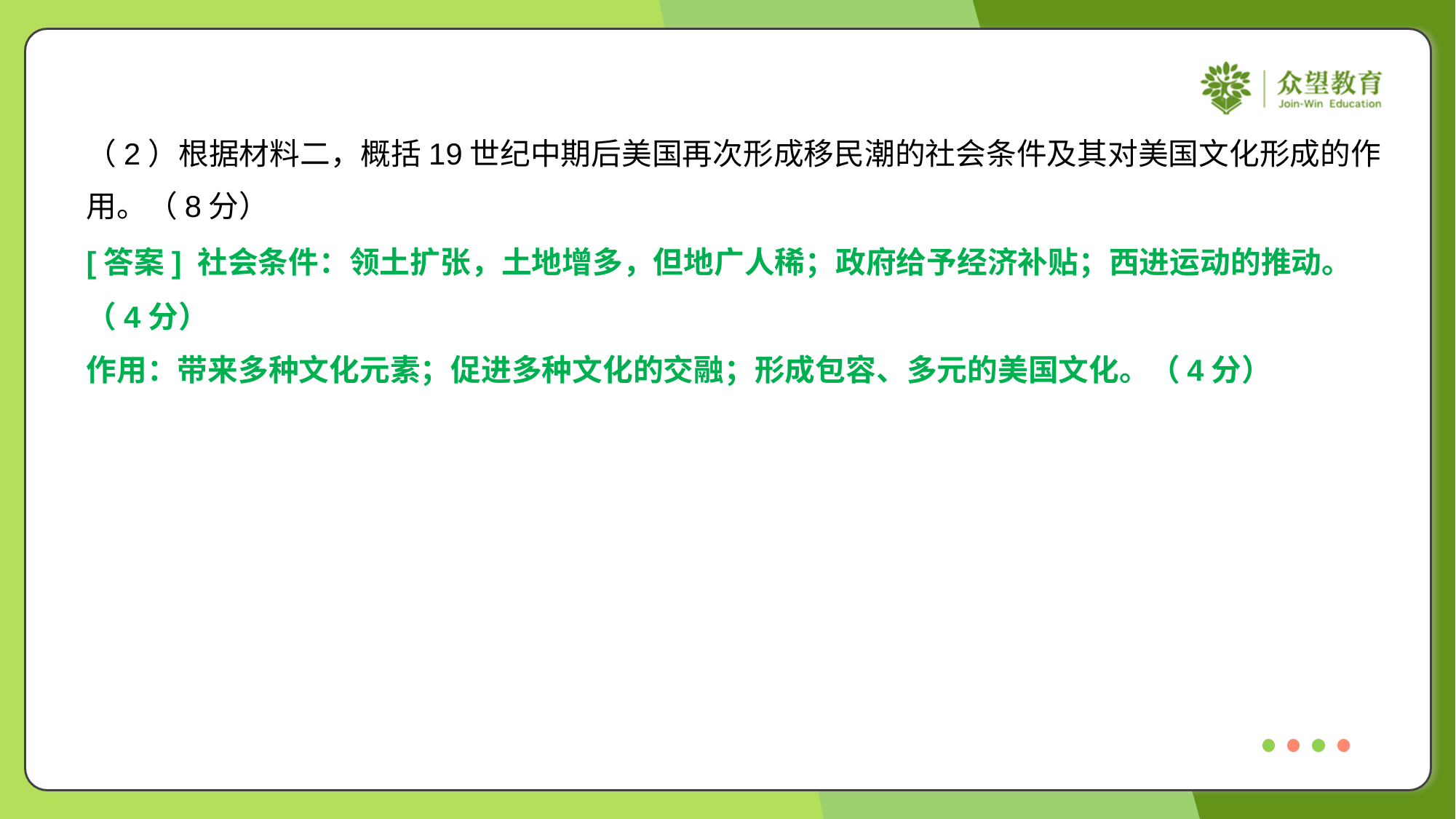

（2）根据材料二，概括19世纪中期后美国再次形成移民潮的社会条件及其对美国文化形成的作
用。（8分）
[答案] 社会条件：领土扩张，土地增多，但地广人稀；政府给予经济补贴；西进运动的推动。
（4分）
作用：带来多种文化元素；促进多种文化的交融；形成包容、多元的美国文化。（4分）